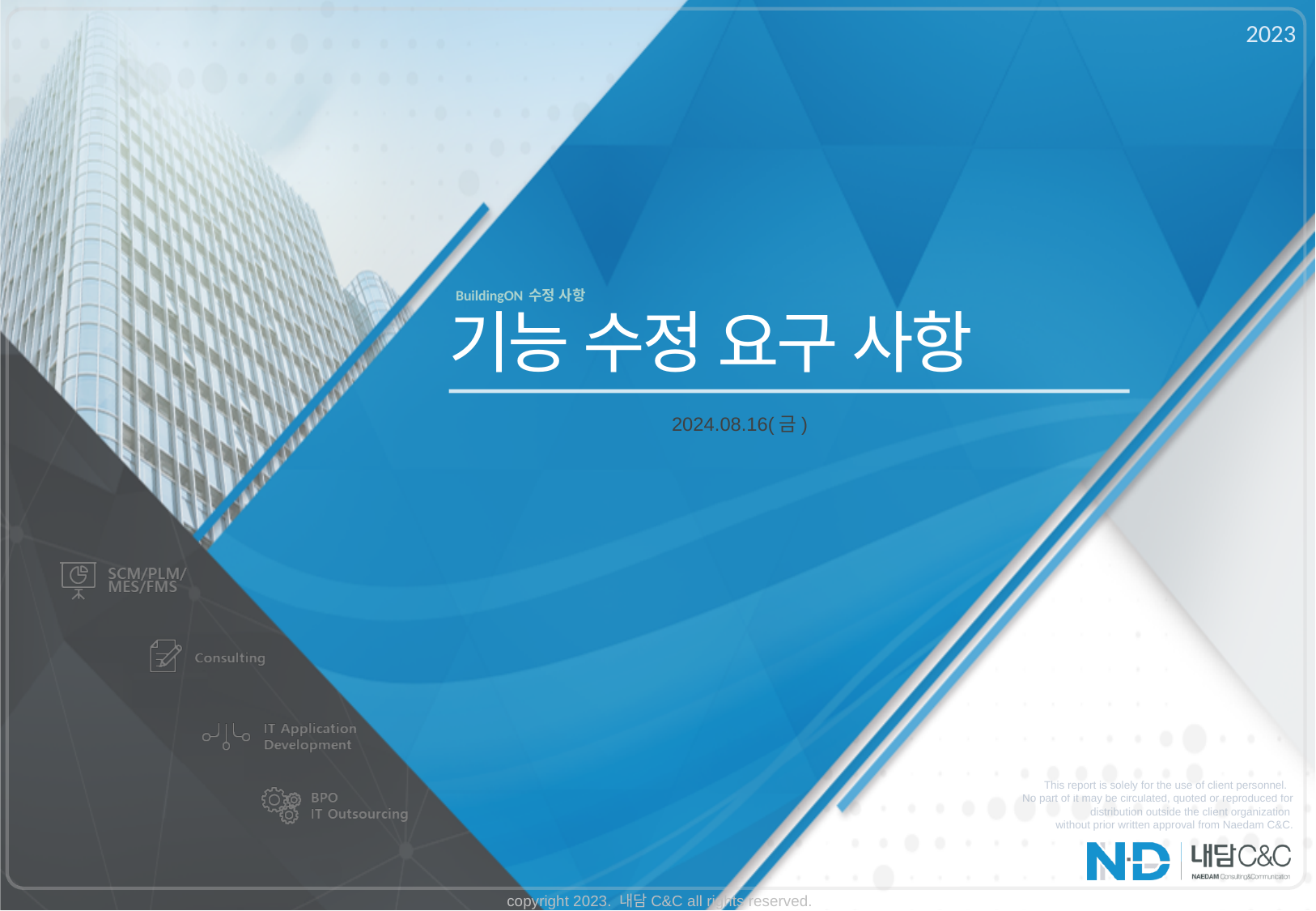

2023
BuildingON 수정 사항
# 기능 수정 요구 사항
2024.08.16(금)